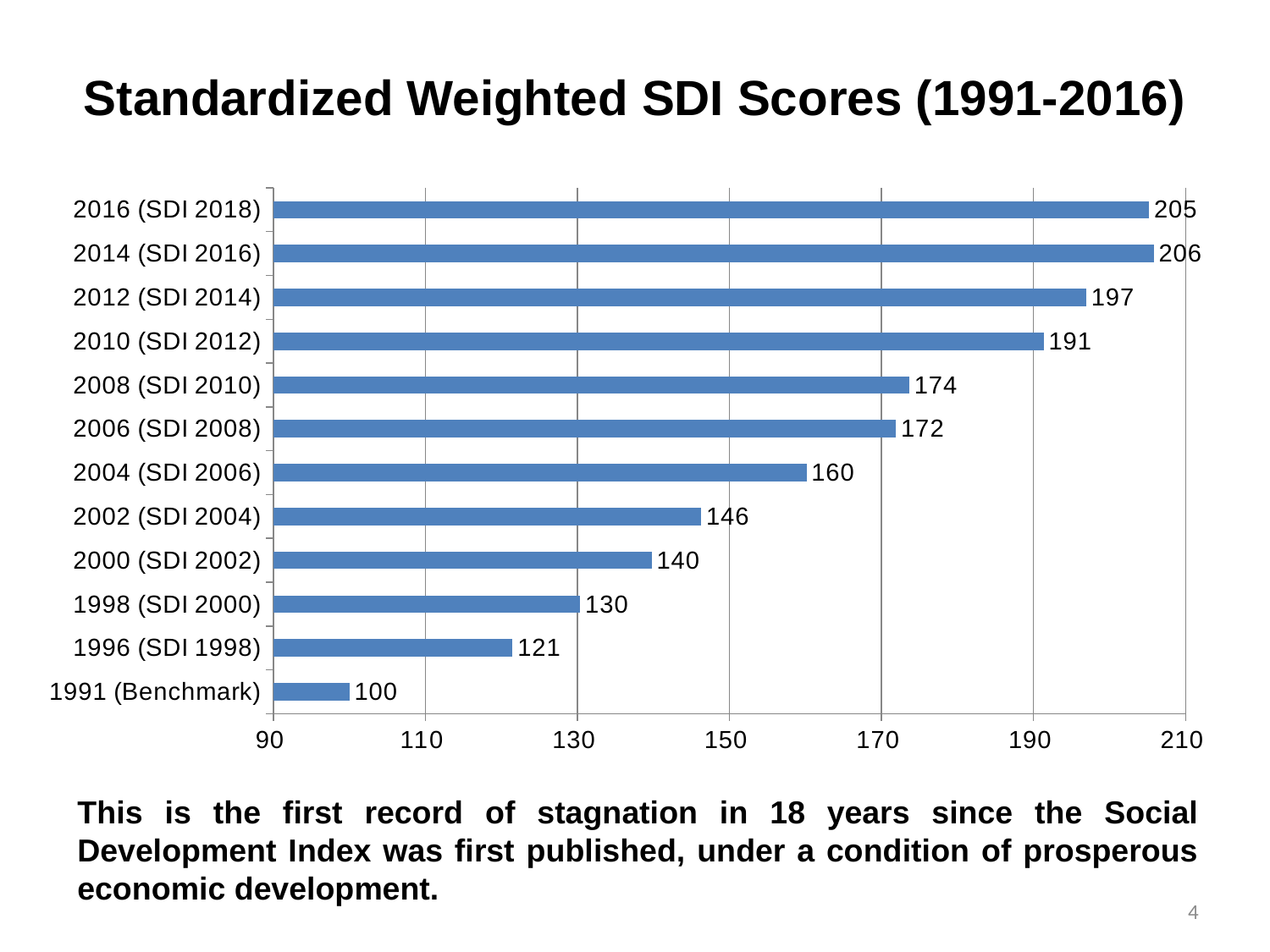

# Standardized Weighted SDI Scores (1991-2016)

### Chart

| Category | 社會發展加權指數 (1991 - 2016) |
|---|---|
| 1991 (Benchmark) | 100.0 |
| 1996 (SDI 1998) | 121.47054950084494 |
| 1998 (SDI 2000) | 130.36124376980902 |
| 2000 (SDI 2002) | 139.77328068911265 |
| 2002 (SDI 2004) | 146.28382790336295 |
| 2004 (SDI 2006) | 160.12981109143792 |
| 2006 (SDI 2008) | 171.9082239096213 |
| 2008 (SDI 2010) | 173.63844156186408 |
| 2010 (SDI 2012) | 191.321211544987 |
| 2012 (SDI 2014) | 196.91672078932342 |
| 2014 (SDI 2016) | 205.80642165128478 |
| 2016 (SDI 2018) | 205.19836394155638 |
This is the first record of stagnation in 18 years since the Social Development Index was first published, under a condition of prosperous economic development.
4